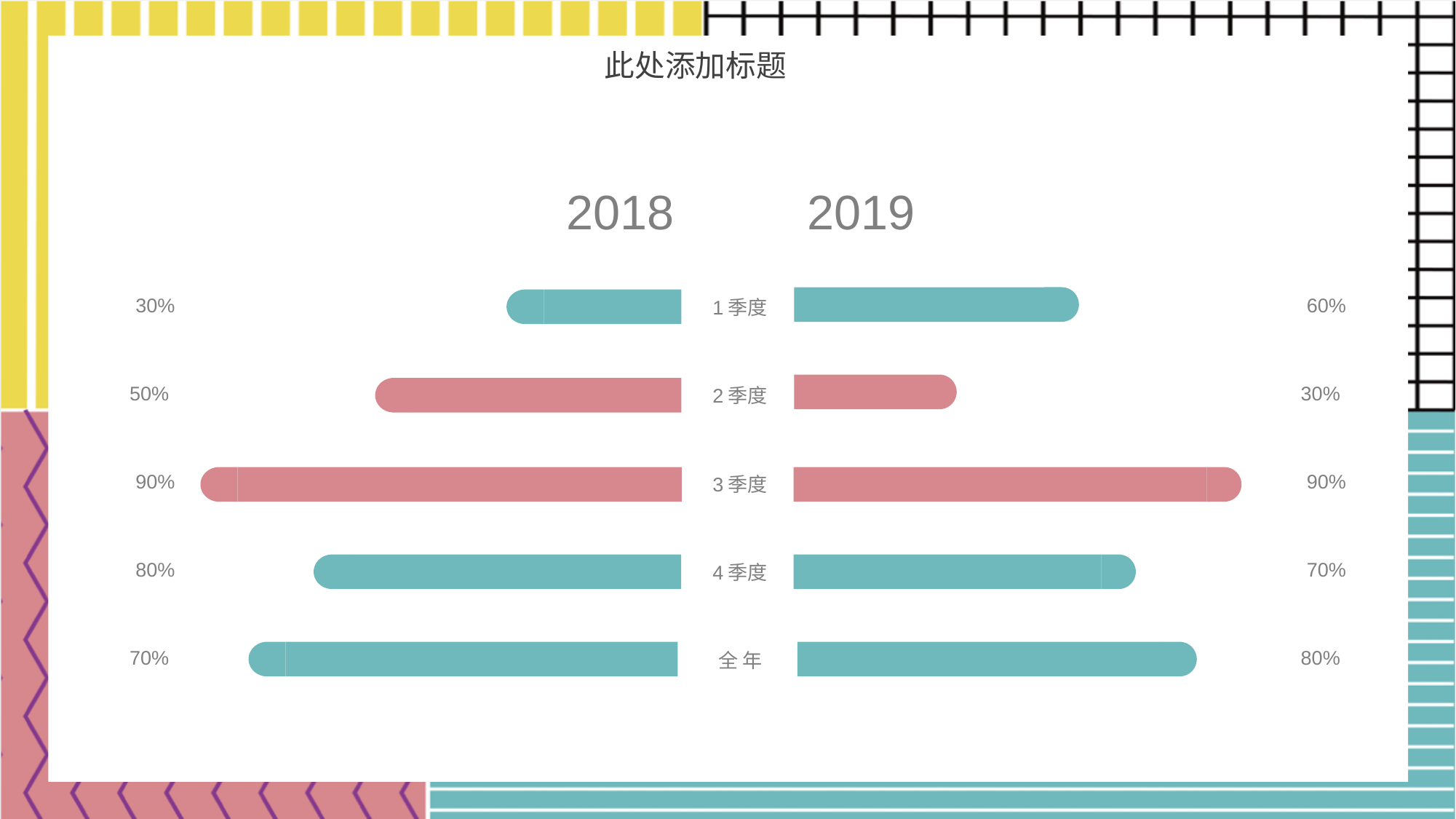

此处添加标题
2018
2019

30%
60%
50%
30%
90%
90%
80%
70%
70%
80%
1季度

2季度

3季度

4季度

全 年